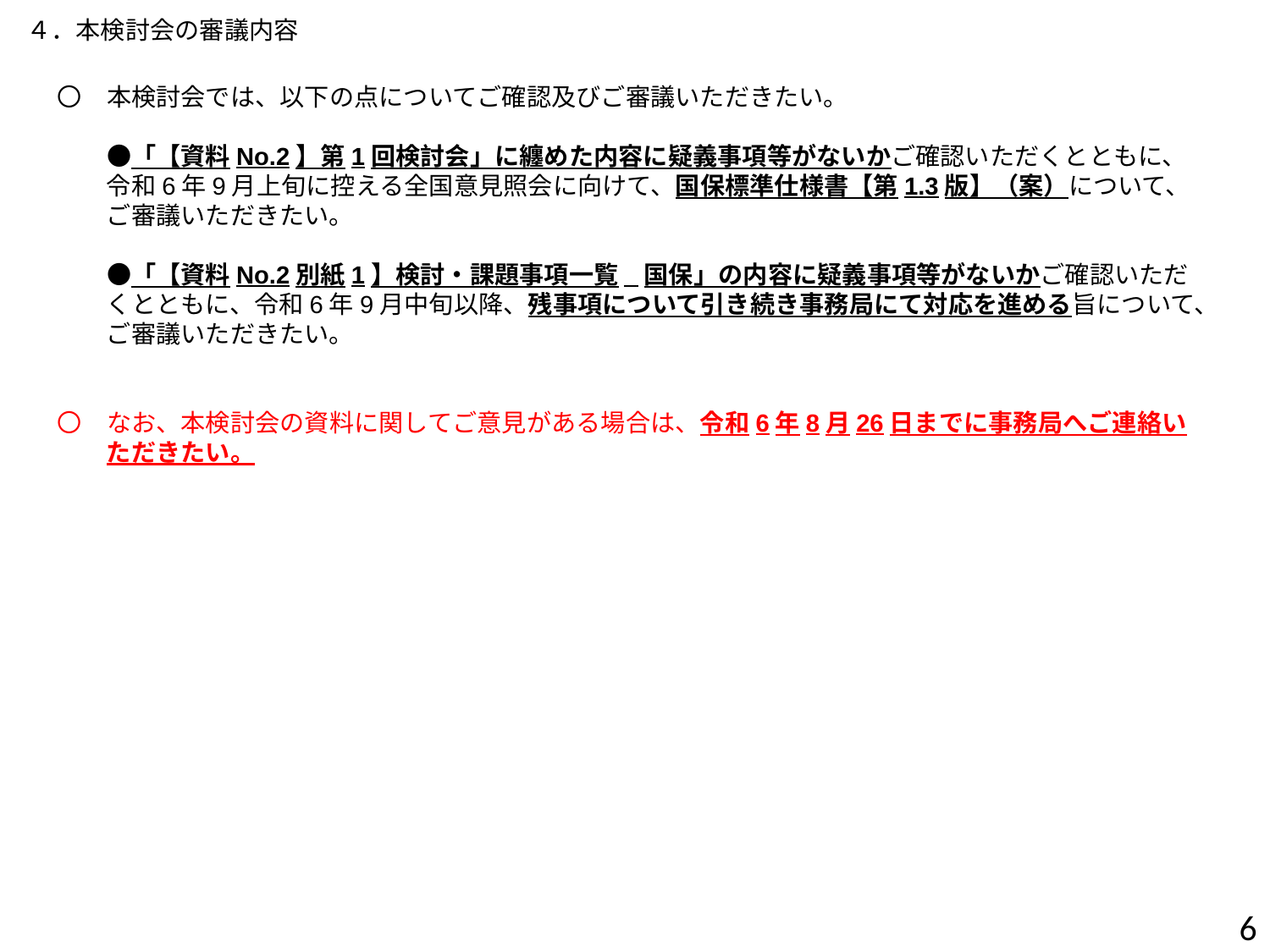

４．本検討会の審議内容
〇　本検討会では、以下の点についてご確認及びご審議いただきたい。

　　●「【資料No.2】第1回検討会」に纏めた内容に疑義事項等がないかご確認いただくとともに、令和6年9月上旬に控える全国意見照会に向けて、国保標準仕様書【第1.3版】（案）について、ご審議いただきたい。

　　●「【資料No.2別紙1】検討・課題事項一覧_国保」の内容に疑義事項等がないかご確認いただくとともに、令和6年9月中旬以降、残事項について引き続き事務局にて対応を進める旨について、ご審議いただきたい。

〇　なお、本検討会の資料に関してご意見がある場合は、令和6年8月26日までに事務局へご連絡いただきたい。
6